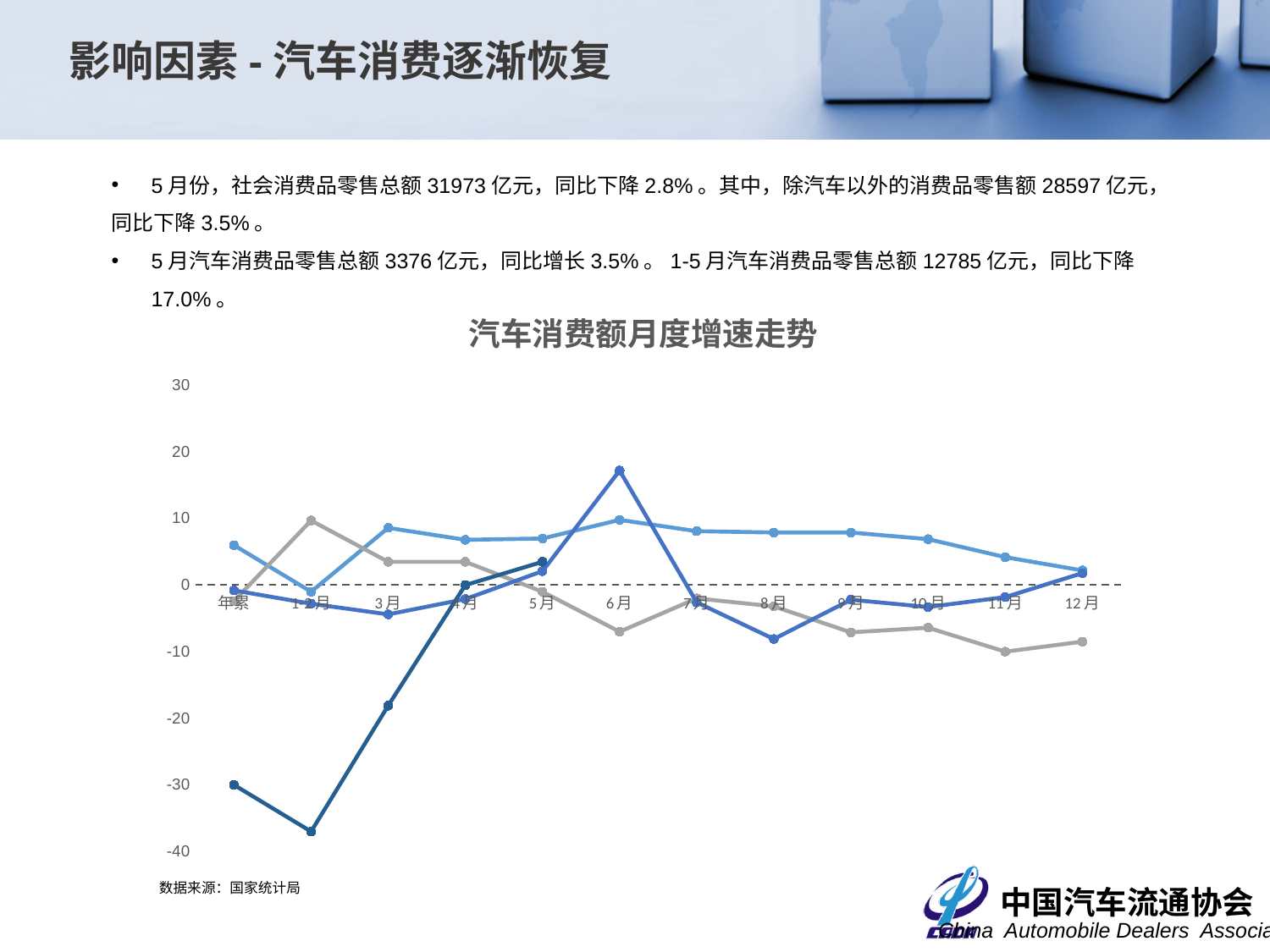

影响因素-汽车消费逐渐恢复
5月份，社会消费品零售总额31973亿元，同比下降2.8%。其中，除汽车以外的消费品零售额28597亿元，
同比下降3.5%。
5月汽车消费品零售总额3376亿元，同比增长3.5%。1-5月汽车消费品零售总额12785亿元，同比下降17.0%。

### Chart: 汽车消费额月度增速走势

| Category | 17年 | 18年 | 19年 | 20年 |
|---|---|---|---|---|
| 年累 | 6.0 | -2.4 | -0.8 | -30.0 |
| 1-2月 | -1.0 | 9.7 | -2.8 | -37.0 |
| 3月 | 8.6 | 3.5 | -4.4 | -18.1 |
| 4月 | 6.8 | 3.5 | -2.1 | 0.0 |
| 5月 | 7.0 | -1.0 | 2.1 | 3.5 |
| 6月 | 9.8 | -7.0 | 17.2 | None |
| 7月 | 8.1 | -2.0 | -2.6 | None |
| 8月 | 7.9 | -3.2 | -8.1 | None |
| 9月 | 7.9 | -7.1 | -2.2 | None |
| 10月 | 6.9 | -6.4 | -3.3 | None |
| 11月 | 4.2 | -10.0 | -1.8 | None |
| 12月 | 2.2 | -8.5 | 1.8 | None |
数据来源：国家统计局